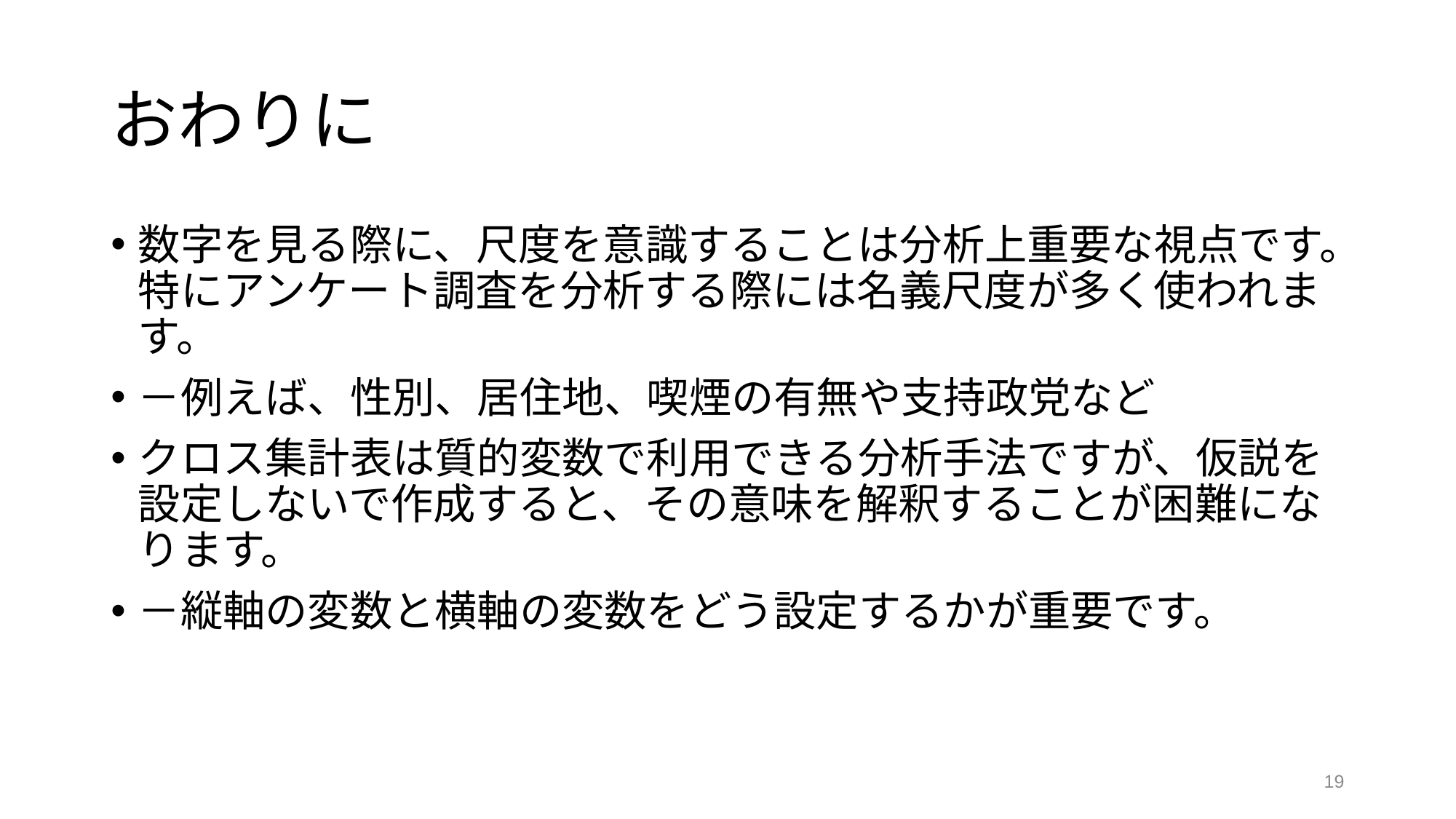

# おわりに
数字を見る際に、尺度を意識することは分析上重要な視点です。特にアンケート調査を分析する際には名義尺度が多く使われます。
－例えば、性別、居住地、喫煙の有無や支持政党など
クロス集計表は質的変数で利用できる分析手法ですが、仮説を設定しないで作成すると、その意味を解釈することが困難になります。
－縦軸の変数と横軸の変数をどう設定するかが重要です。
19